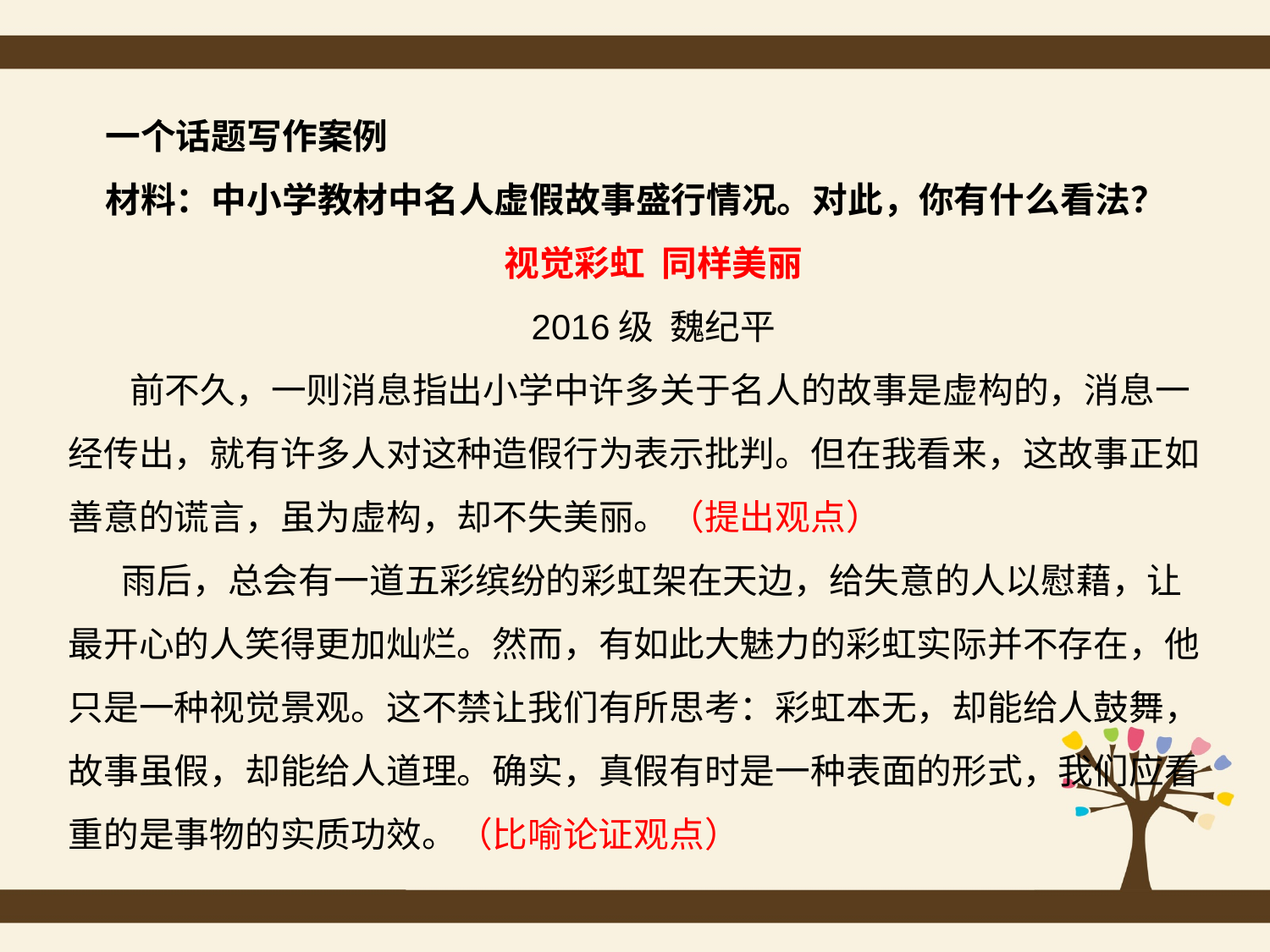

一个话题写作案例
材料：中小学教材中名人虚假故事盛行情况。对此，你有什么看法？
视觉彩虹  同样美丽
2016级  魏纪平
  前不久，一则消息指出小学中许多关于名人的故事是虚构的，消息一经传出，就有许多人对这种造假行为表示批判。但在我看来，这故事正如善意的谎言，虽为虚构，却不失美丽。（提出观点）
 雨后，总会有一道五彩缤纷的彩虹架在天边，给失意的人以慰藉，让最开心的人笑得更加灿烂。然而，有如此大魅力的彩虹实际并不存在，他只是一种视觉景观。这不禁让我们有所思考：彩虹本无，却能给人鼓舞，故事虽假，却能给人道理。确实，真假有时是一种表面的形式，我们应看重的是事物的实质功效。（比喻论证观点）